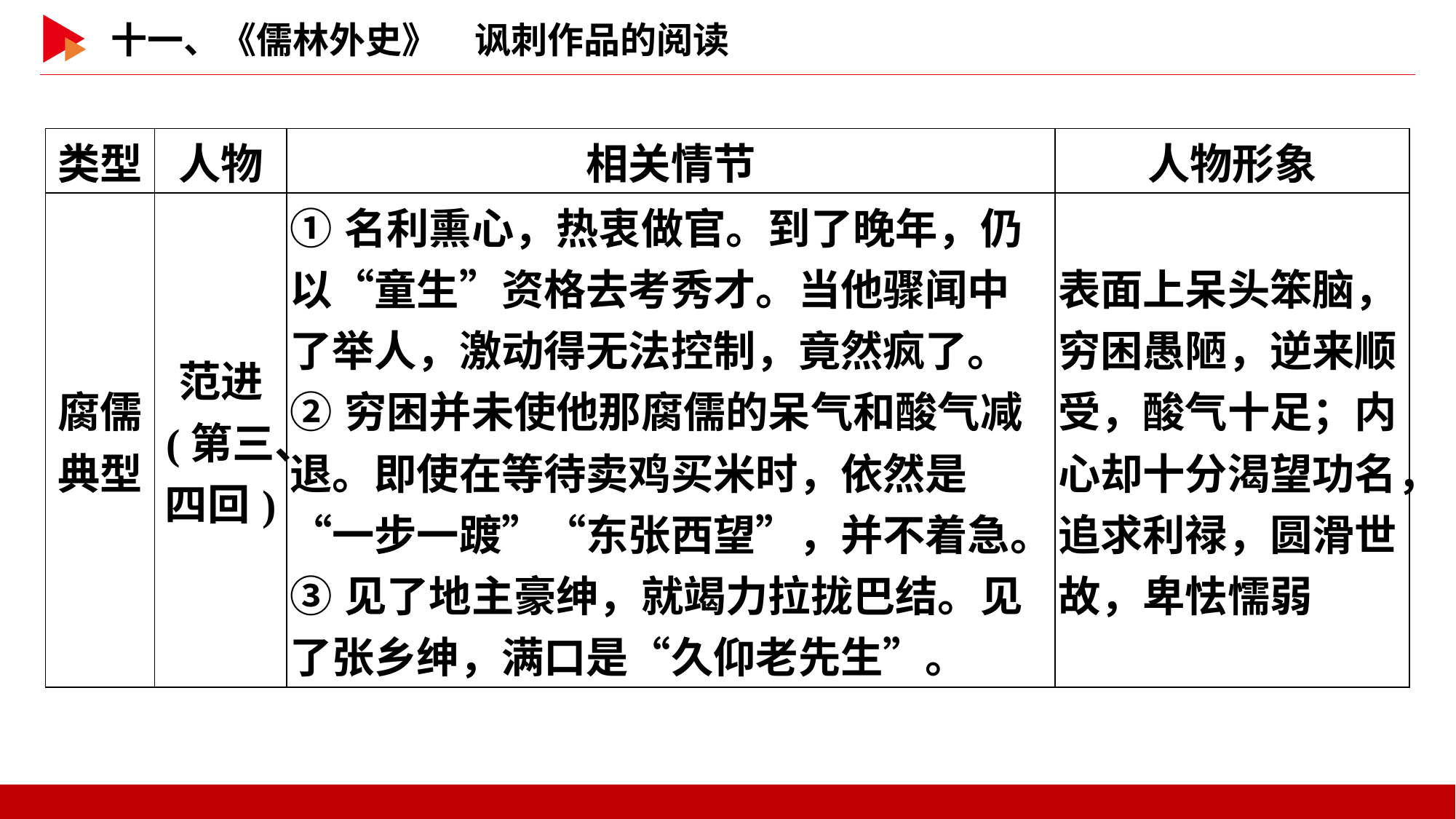

| 类型 | 人物 | 相关情节 | 人物形象 |
| --- | --- | --- | --- |
| 腐儒 典型 | 范进 (第三、 四回) | ①名利熏心，热衷做官。到了晚年，仍以“童生”资格去考秀才。当他骤闻中了举人，激动得无法控制，竟然疯了。 ②穷困并未使他那腐儒的呆气和酸气减退。即使在等待卖鸡买米时，依然是“一步一踱”“东张西望”，并不着急。 ③见了地主豪绅，就竭力拉拢巴结。见了张乡绅，满口是“久仰老先生”。 | 表面上呆头笨脑，穷困愚陋，逆来顺受，酸气十足；内心却十分渴望功名，追求利禄，圆滑世故，卑怯懦弱 |